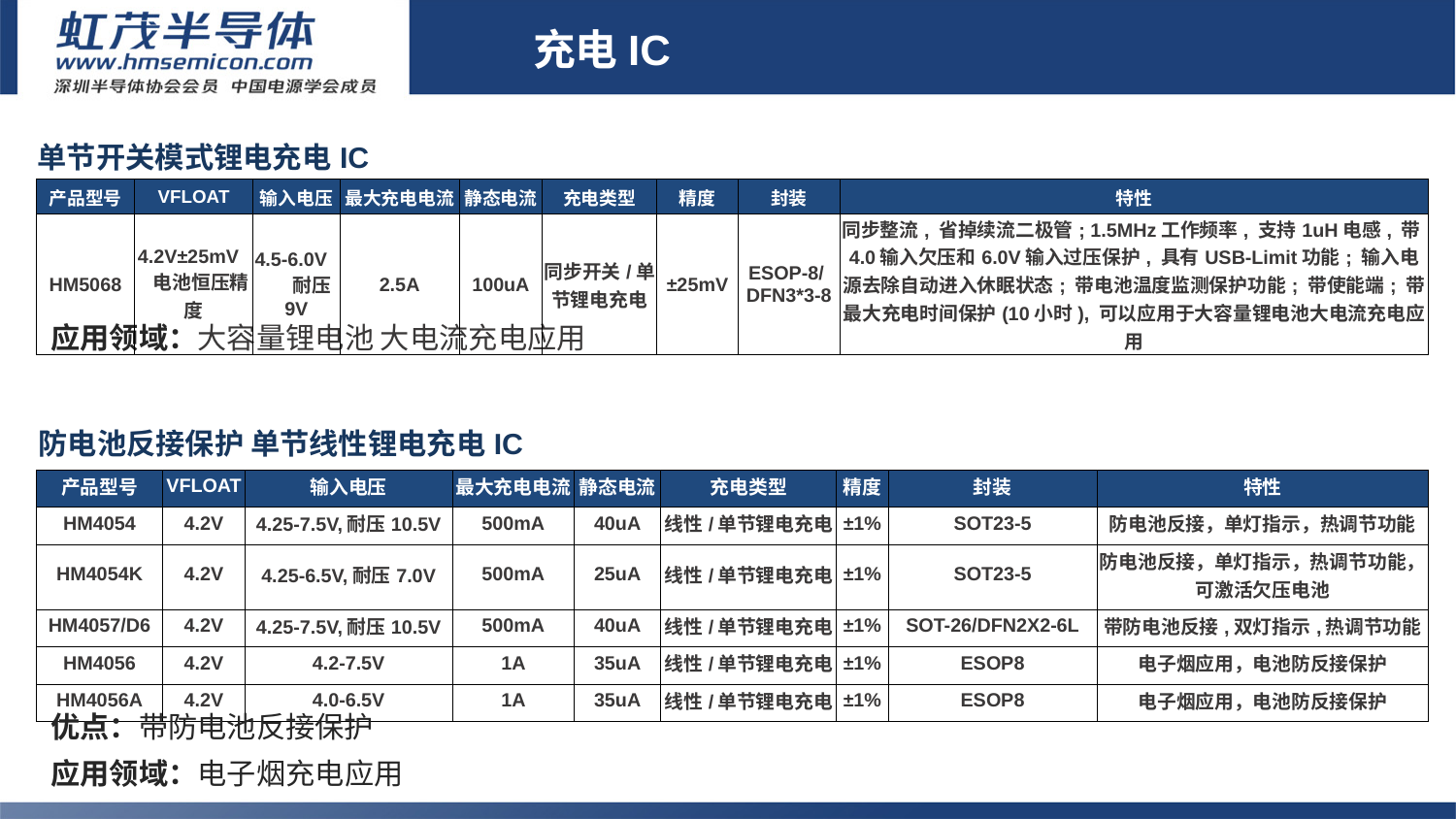

充电IC
| 单节开关模式锂电充电IC |  |  |  |  |  |  |  |  |
| --- | --- | --- | --- | --- | --- | --- | --- | --- |
| 产品型号 | VFLOAT | 输入电压 | 最大充电电流 | 静态电流 | 充电类型 | 精度 | 封装 | 特性 |
| HM5068 | 4.2V±25mV 电池恒压精度 | 4.5-6.0V 耐压9V | 2.5A | 100uA | 同步开关/单节锂电充电 | ±25mV | ESOP-8/ DFN3\*3-8 | 同步整流, 省掉续流二极管; 1.5MHz工作频率, 支持1uH电感, 带4.0输入欠压和6.0V输入过压保护, 具有USB-Limit功能; 输入电源去除自动进入休眠状态; 带电池温度监测保护功能; 带使能端; 带最大充电时间保护(10小时), 可以应用于大容量锂电池大电流充电应用 |
# 充电IC
应用领域：大容量锂电池 大电流充电应用
| 防电池反接保护 单节线性锂电充电IC |  |  |  |  |  |  |  |  |
| --- | --- | --- | --- | --- | --- | --- | --- | --- |
| 产品型号 | VFLOAT | 输入电压 | 最大充电电流 | 静态电流 | 充电类型 | 精度 | 封装 | 特性 |
| HM4054 | 4.2V | 4.25-7.5V,耐压10.5V | 500mA | 40uA | 线性/单节锂电充电 | ±1% | SOT23-5 | 防电池反接，单灯指示，热调节功能 |
| HM4054K | 4.2V | 4.25-6.5V,耐压7.0V | 500mA | 25uA | 线性/单节锂电充电 | ±1% | SOT23-5 | 防电池反接，单灯指示，热调节功能，可激活欠压电池 |
| HM4057/D6 | 4.2V | 4.25-7.5V,耐压10.5V | 500mA | 40uA | 线性/单节锂电充电 | ±1% | SOT-26/DFN2X2-6L | 带防电池反接,双灯指示,热调节功能 |
| HM4056 | 4.2V | 4.2-7.5V | 1A | 35uA | 线性/单节锂电充电 | ±1% | ESOP8 | 电子烟应用，电池防反接保护 |
| HM4056A | 4.2V | 4.0-6.5V | 1A | 35uA | 线性/单节锂电充电 | ±1% | ESOP8 | 电子烟应用，电池防反接保护 |
优点：带防电池反接保护
应用领域：电子烟充电应用